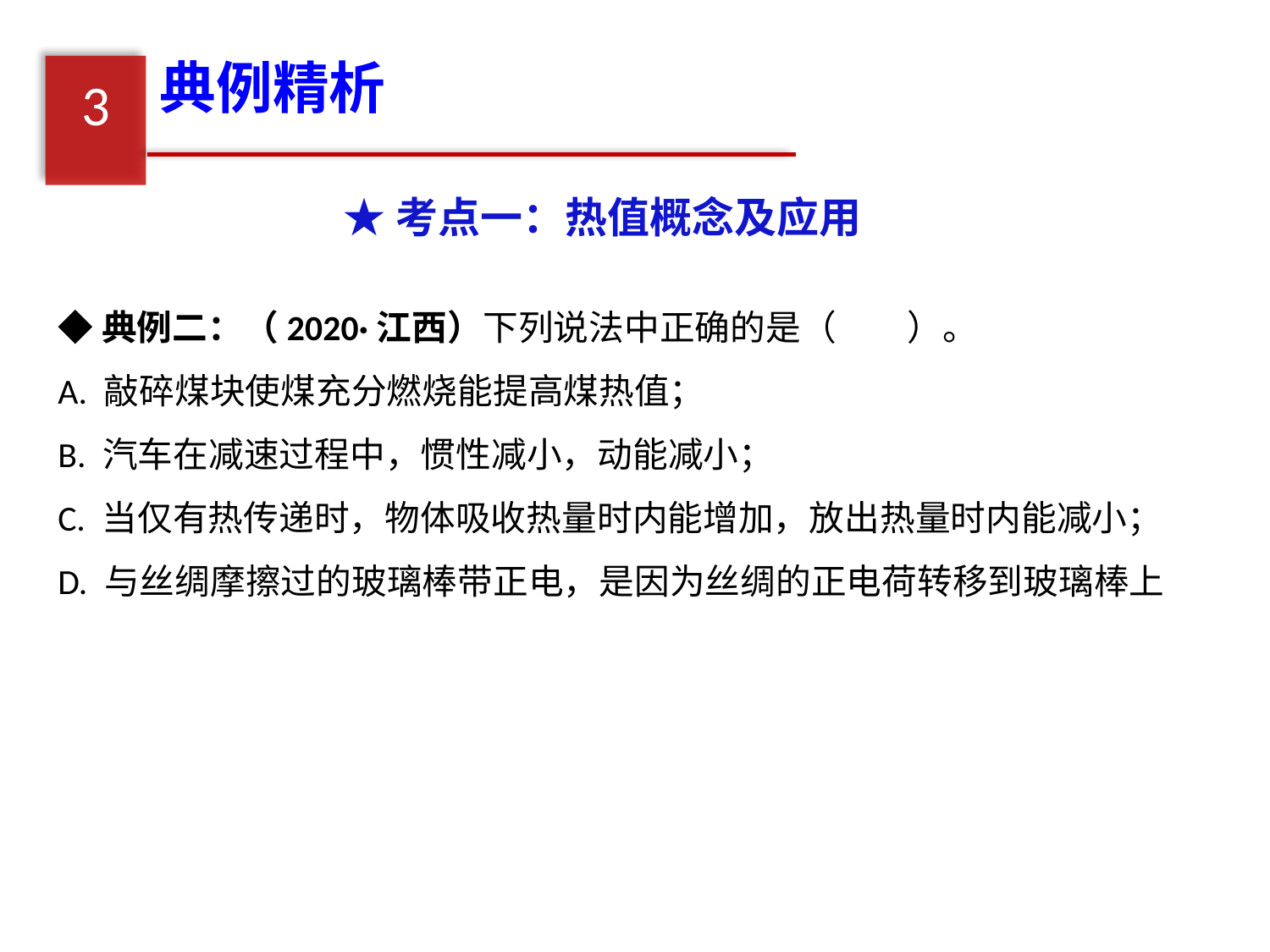

典例精析

3
★考点一：热值概念及应用
◆典例二：（2020·江西）下列说法中正确的是（　　）。
A. 敲碎煤块使煤充分燃烧能提高煤热值；
B. 汽车在减速过程中，惯性减小，动能减小；
C. 当仅有热传递时，物体吸收热量时内能增加，放出热量时内能减小；
D. 与丝绸摩擦过的玻璃棒带正电，是因为丝绸的正电荷转移到玻璃棒上